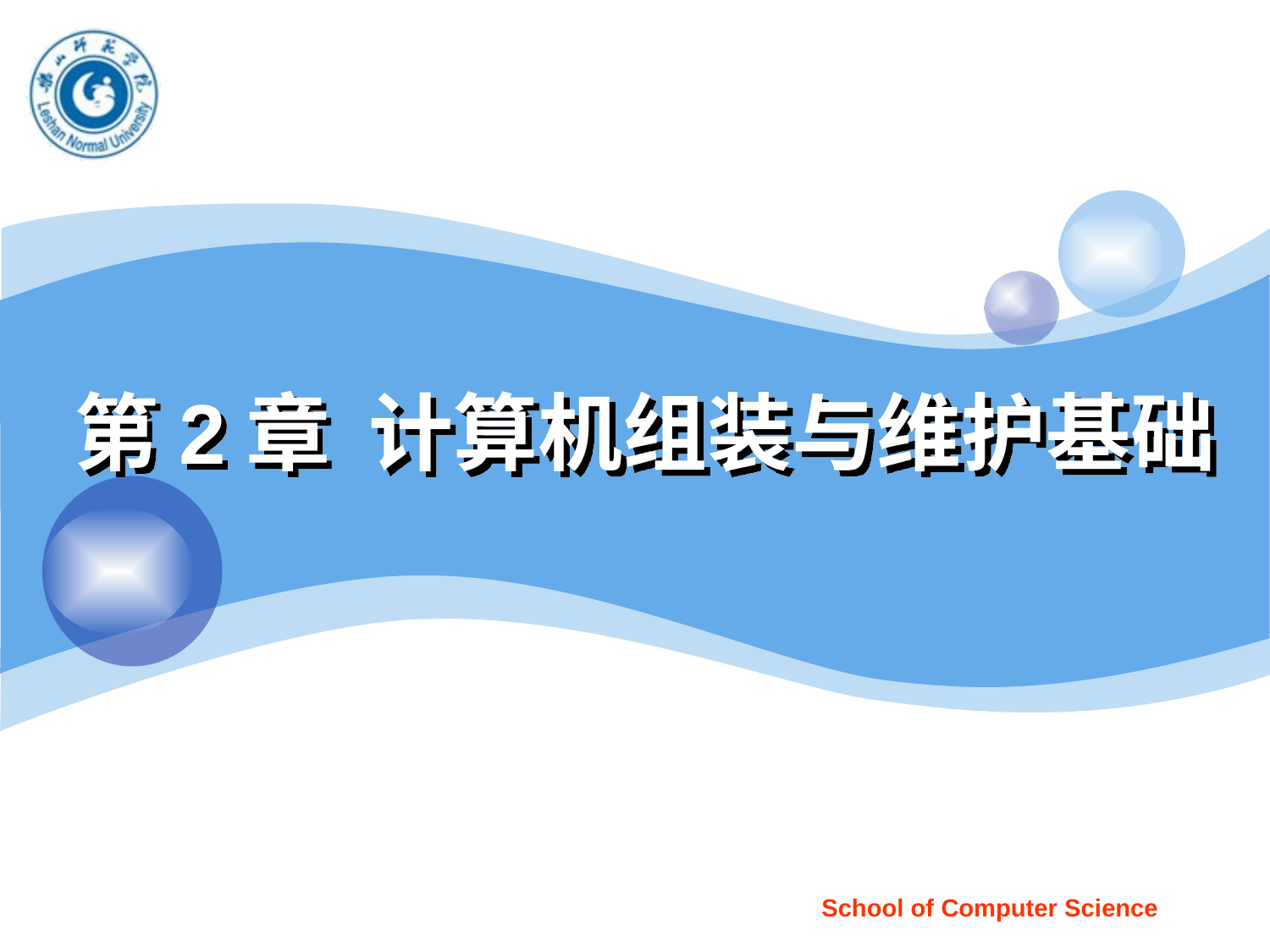

# 第2章  计算机组装与维护基础
School of Computer Science